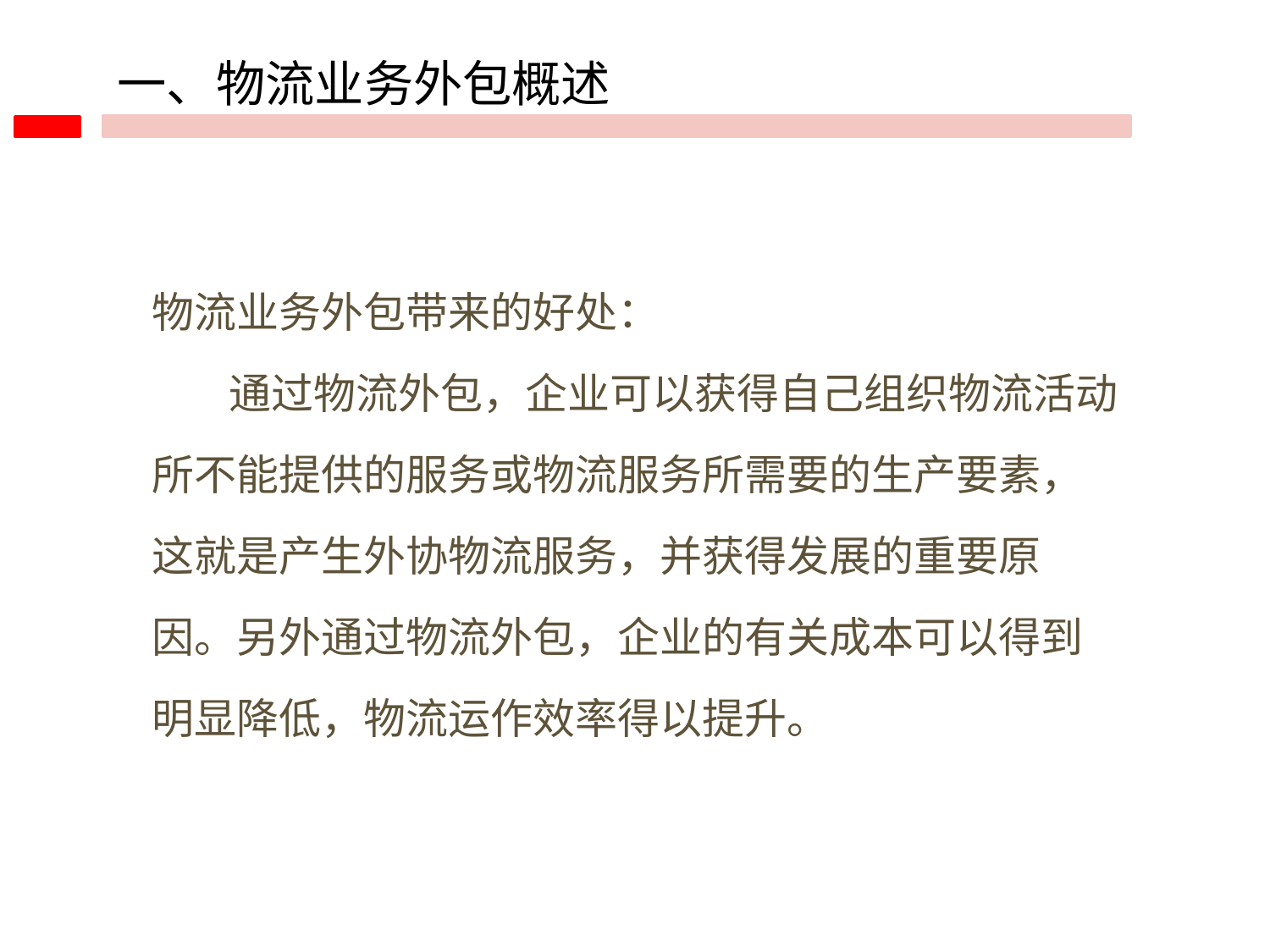

一、物流业务外包概述

物流业务外包带来的好处：
       通过物流外包，企业可以获得自己组织物流活动所不能提供的服务或物流服务所需要的生产要素，这就是产生外协物流服务，并获得发展的重要原因。另外通过物流外包，企业的有关成本可以得到明显降低，物流运作效率得以提升。